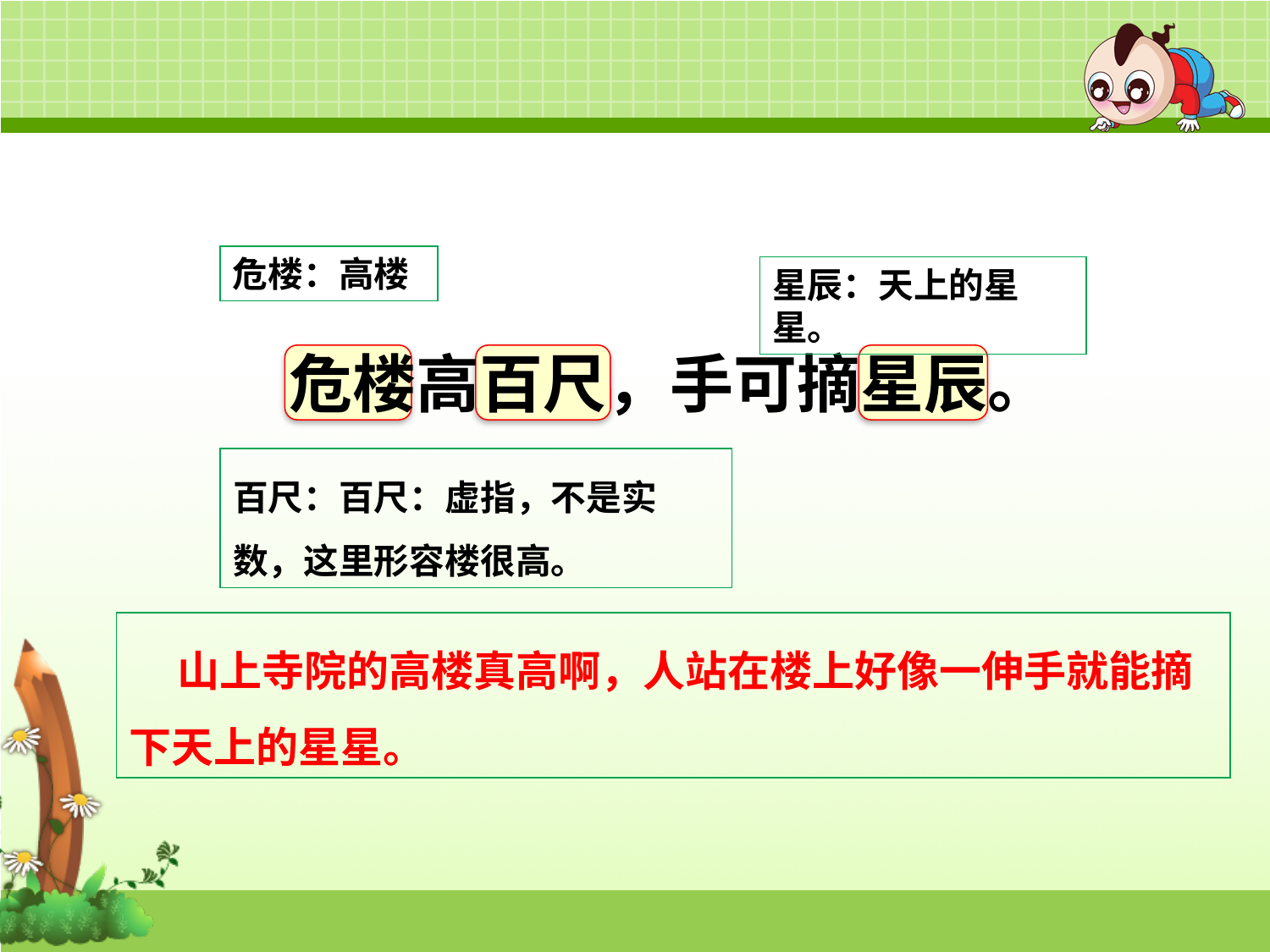

危楼：高楼
星辰：天上的星星。
危楼高百尺，手可摘星辰。

百尺：百尺：虚指，不是实数，这里形容楼很高。
    山上寺院的高楼真高啊，人站在楼上好像一伸手就能摘下天上的星星。